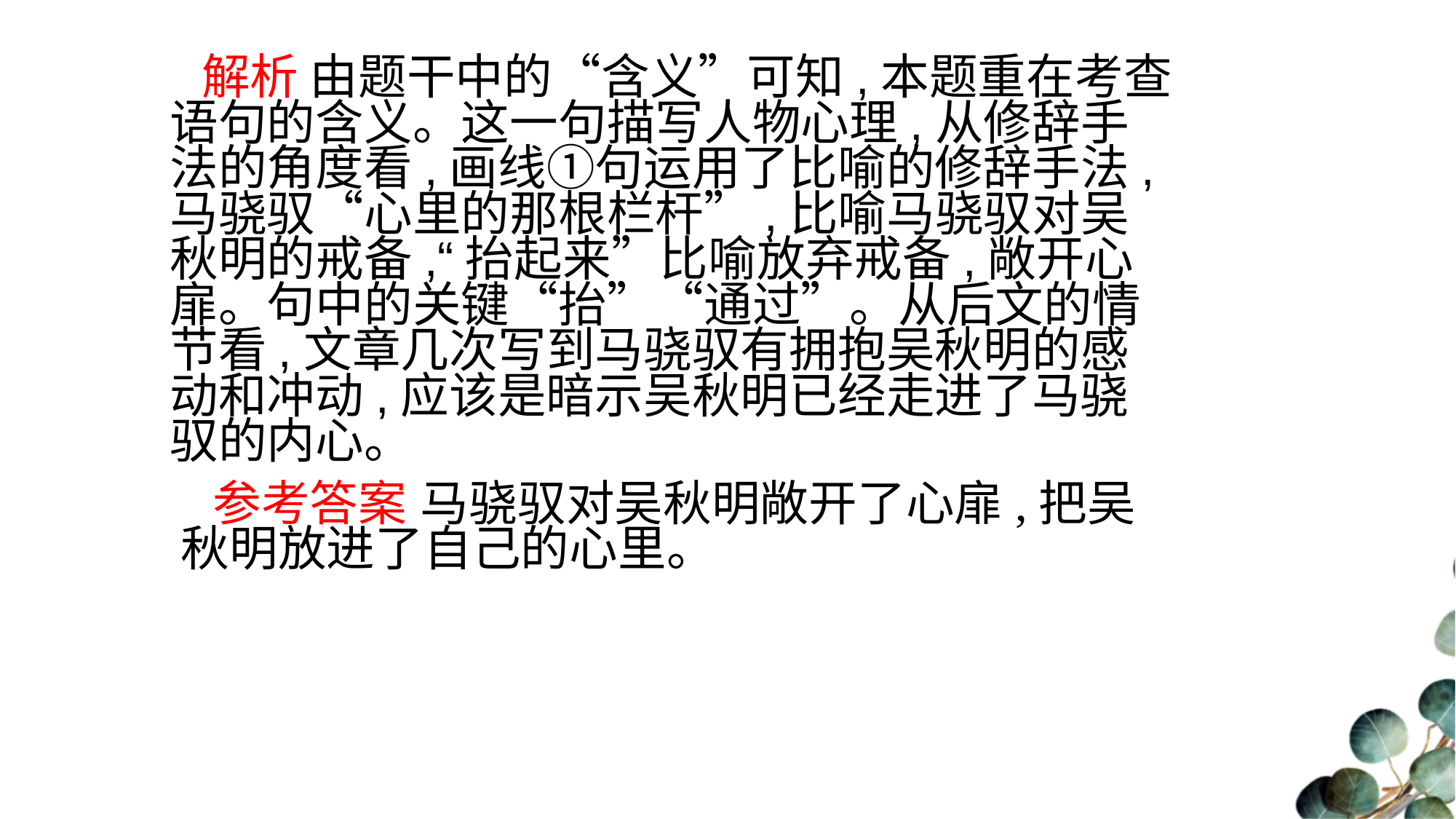

解析 由题干中的“含义”可知,本题重在考查语句的含义。这一句描写人物心理,从修辞手法的角度看,画线①句运用了比喻的修辞手法,马骁驭“心里的那根栏杆”,比喻马骁驭对吴秋明的戒备,“抬起来”比喻放弃戒备,敞开心扉。句中的关键“抬”“通过”。从后文的情节看,文章几次写到马骁驭有拥抱吴秋明的感动和冲动,应该是暗示吴秋明已经走进了马骁驭的内心。
参考答案 马骁驭对吴秋明敞开了心扉,把吴秋明放进了自己的心里。